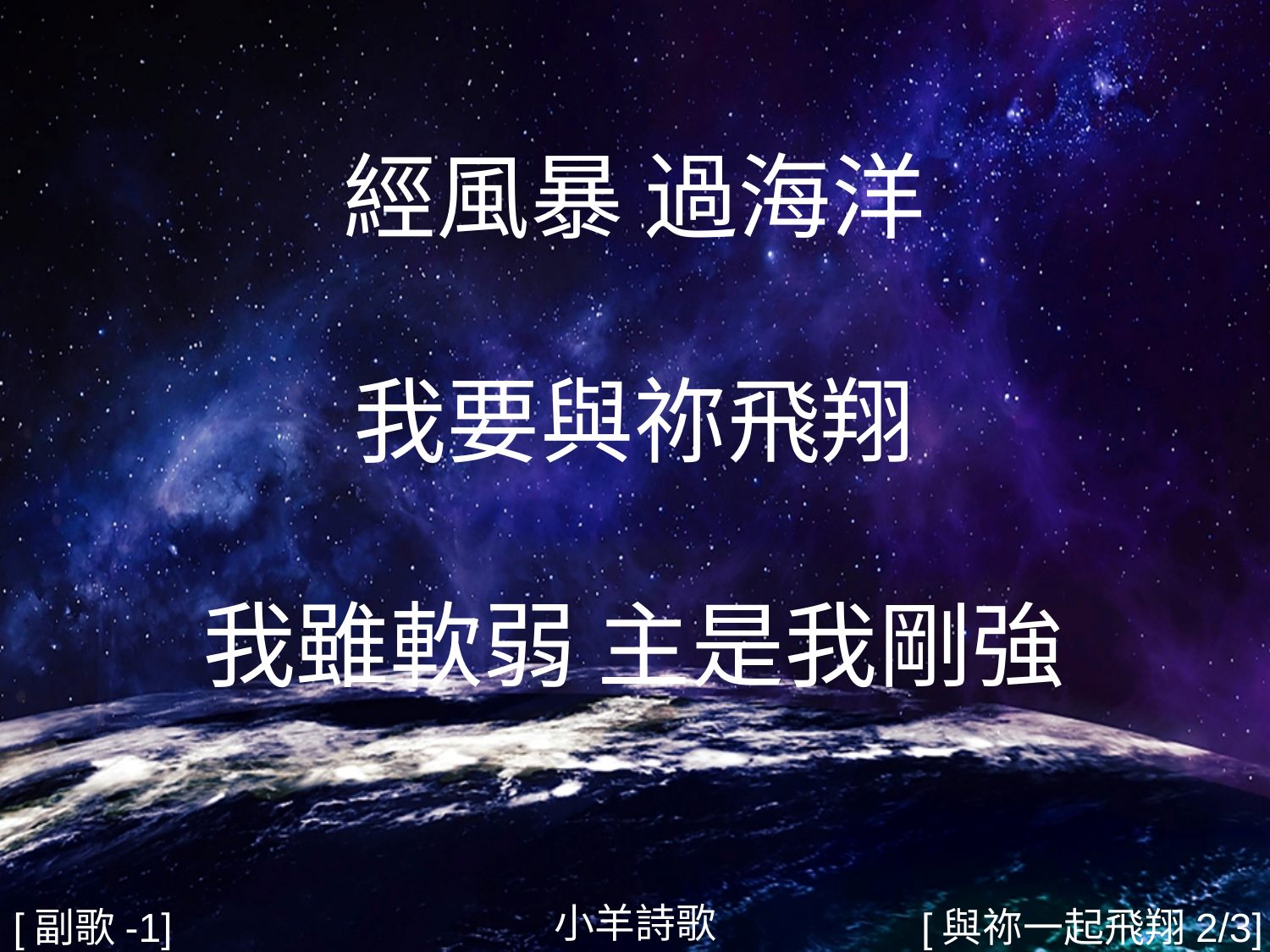

經風暴 過海洋

我要與祢飛翔

我雖軟弱 主是我剛強
#

小羊詩歌
[副歌-1]
[與祢一起飛翔2/3]